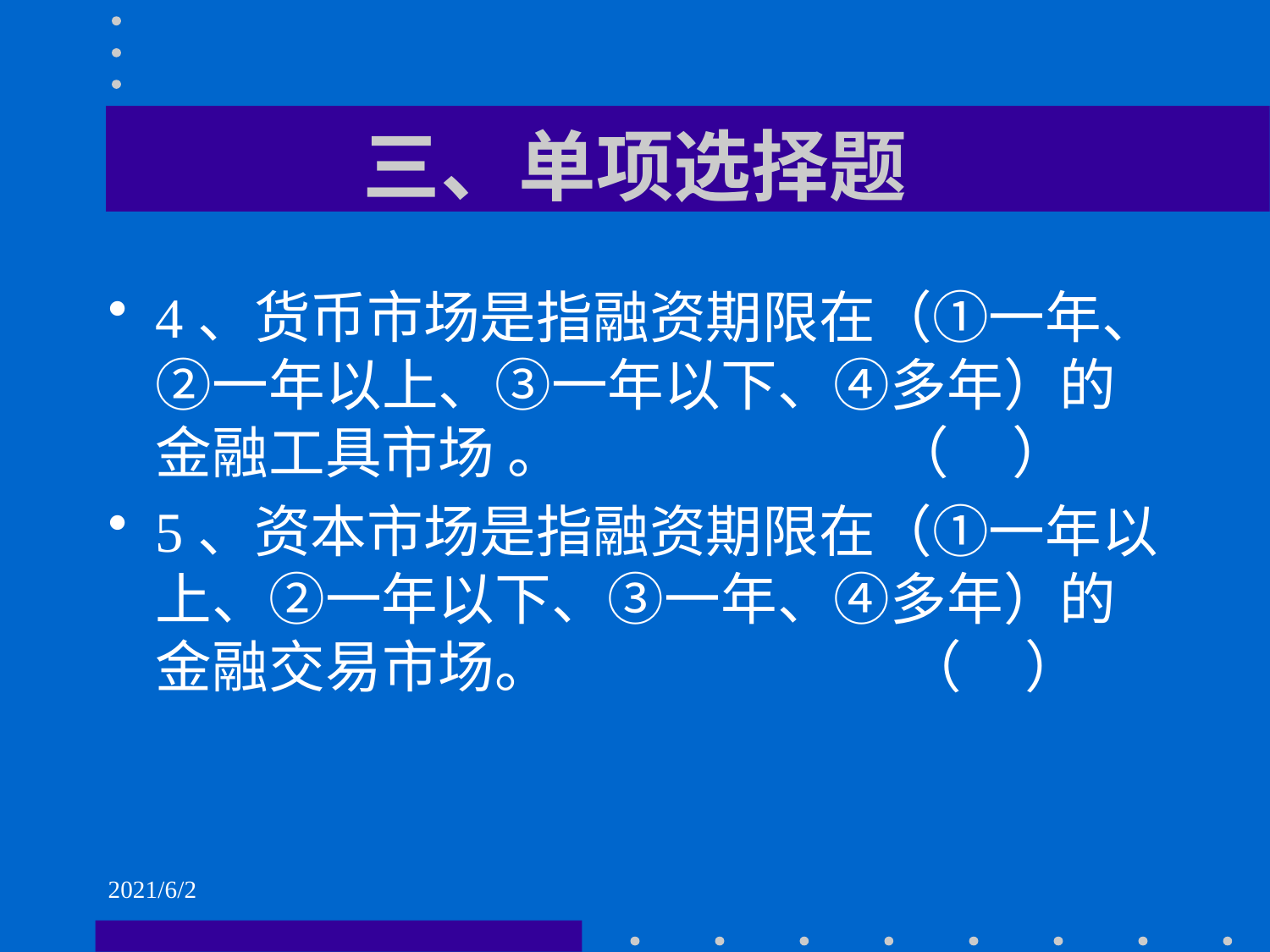

# 三、单项选择题
4、货币市场是指融资期限在（①一年、②一年以上、③一年以下、④多年）的金融工具市场 。                          （     ）
5、资本市场是指融资期限在（①一年以上、②一年以下、③一年、④多年）的金融交易市场。                            （     ）
2021/6/2